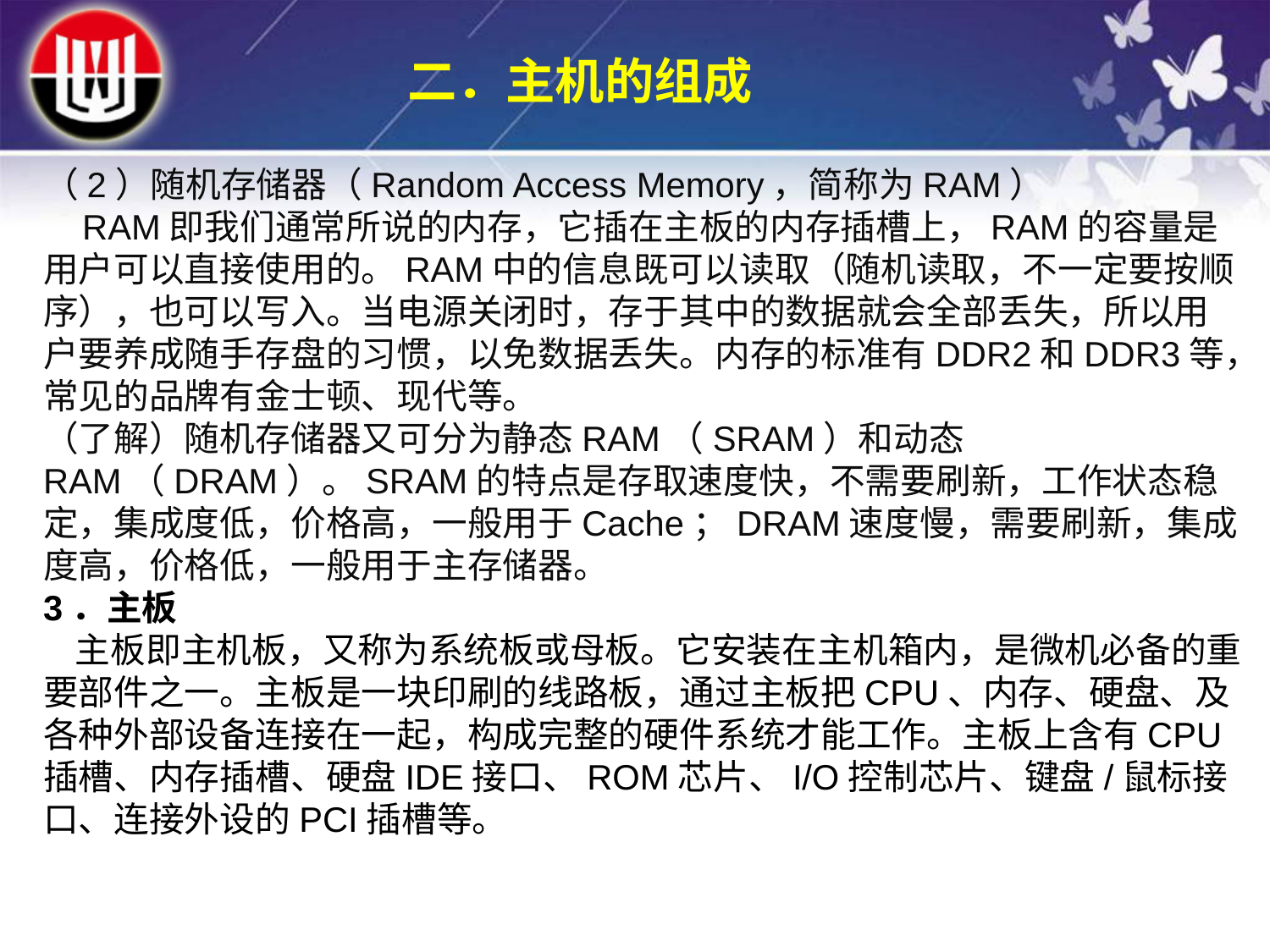

二．主机的组成
（2）随机存储器（Random Access Memory，简称为RAM）
    RAM即我们通常所说的内存，它插在主板的内存插槽上，RAM的容量是用户可以直接使用的。RAM中的信息既可以读取（随机读取，不一定要按顺序），也可以写入。当电源关闭时，存于其中的数据就会全部丢失，所以用户要养成随手存盘的习惯，以免数据丢失。内存的标准有DDR2和DDR3等，常见的品牌有金士顿、现代等。
（了解）随机存储器又可分为静态RAM（SRAM）和动态RAM（DRAM）。SRAM的特点是存取速度快，不需要刷新，工作状态稳定，集成度低，价格高，一般用于Cache；DRAM速度慢，需要刷新，集成度高，价格低，一般用于主存储器。
3．主板
   主板即主机板，又称为系统板或母板。它安装在主机箱内，是微机必备的重要部件之一。主板是一块印刷的线路板，通过主板把CPU、内存、硬盘、及各种外部设备连接在一起，构成完整的硬件系统才能工作。主板上含有CPU插槽、内存插槽、硬盘IDE接口、ROM芯片、I/O控制芯片、键盘/鼠标接口、连接外设的PCI插槽等。